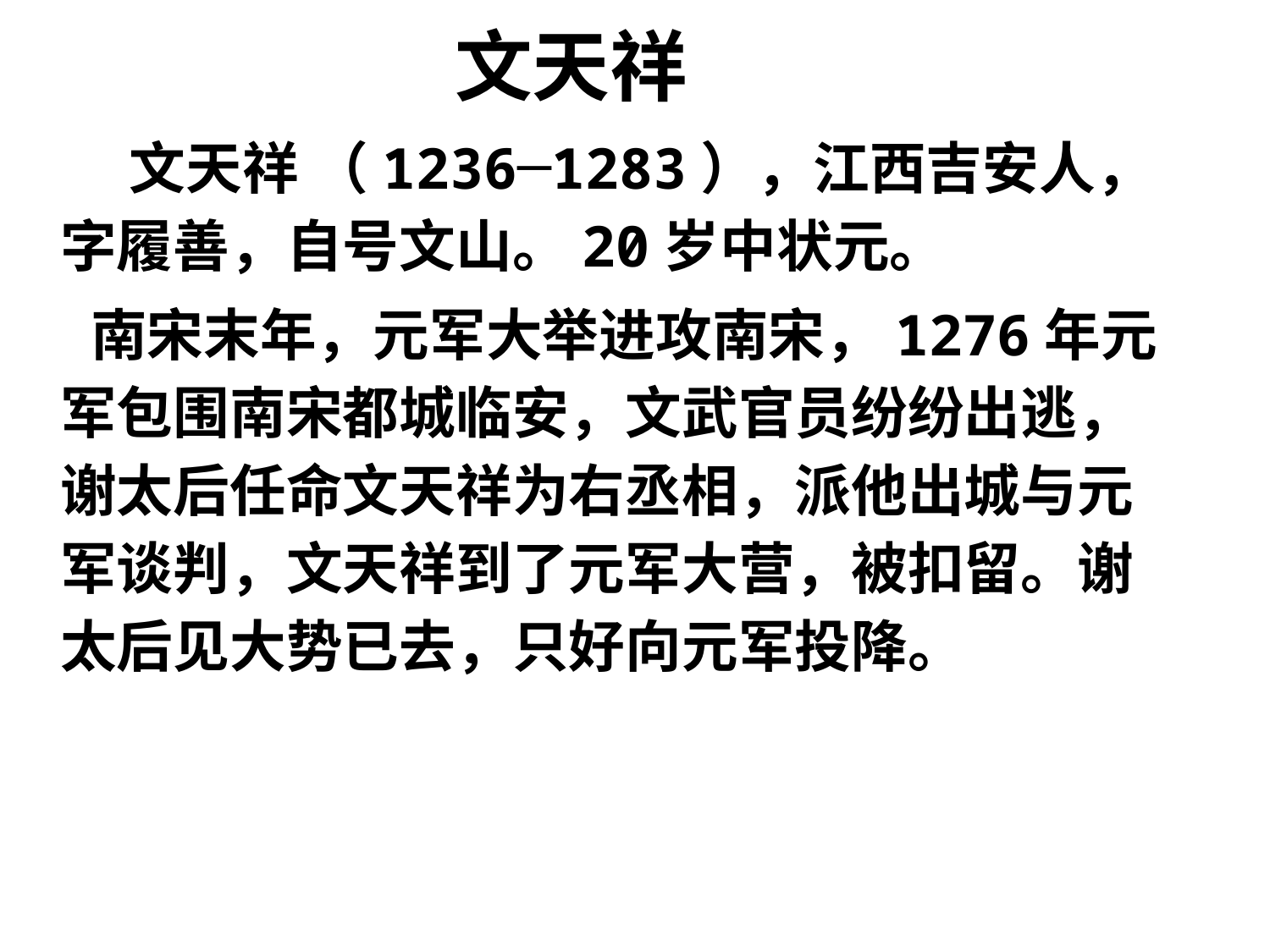

文天祥
        文天祥 （1236─1283），江西吉安人，字履善，自号文山。20岁中状元。
     南宋末年，元军大举进攻南宋，1276年元军包围南宋都城临安，文武官员纷纷出逃，谢太后任命文天祥为右丞相，派他出城与元军谈判，文天祥到了元军大营，被扣留。谢太后见大势已去，只好向元军投降。